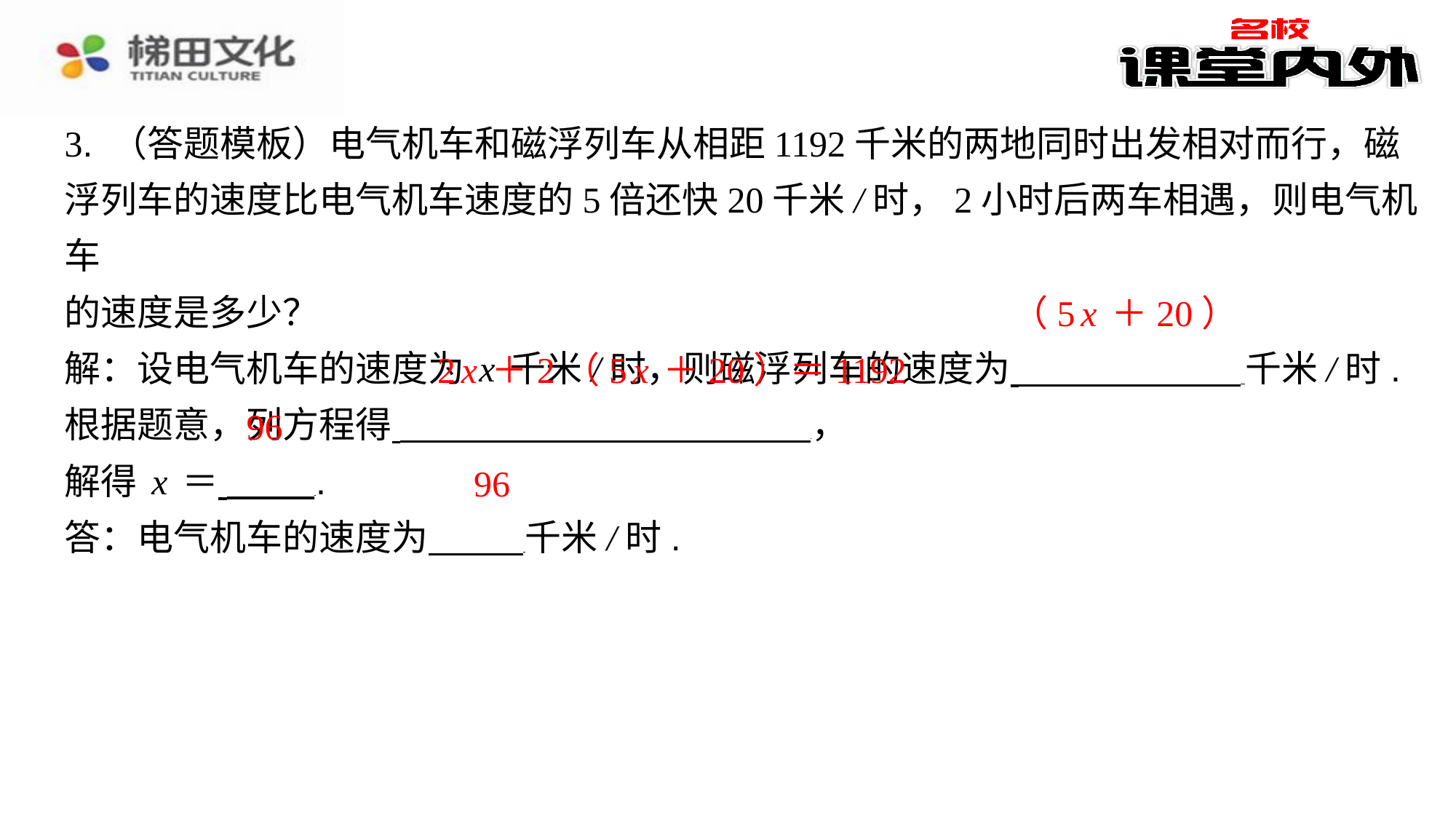

3. （答题模板）电气机车和磁浮列车从相距1192千米的两地同时出发相对而行，磁
浮列车的速度比电气机车速度的5倍还快20千米/时，2小时后两车相遇，则电气机车
的速度是多少？
解：设电气机车的速度为x千米/时，则磁浮列车的速度为                                   千米/时.
根据题意，列方程得                                                               ⁠，
解得x＝               ⁠.
答：电气机车的速度为               千米/时.
​　（5x＋20）
​　2x＋2（5x＋20）＝1192
​　96
​　96